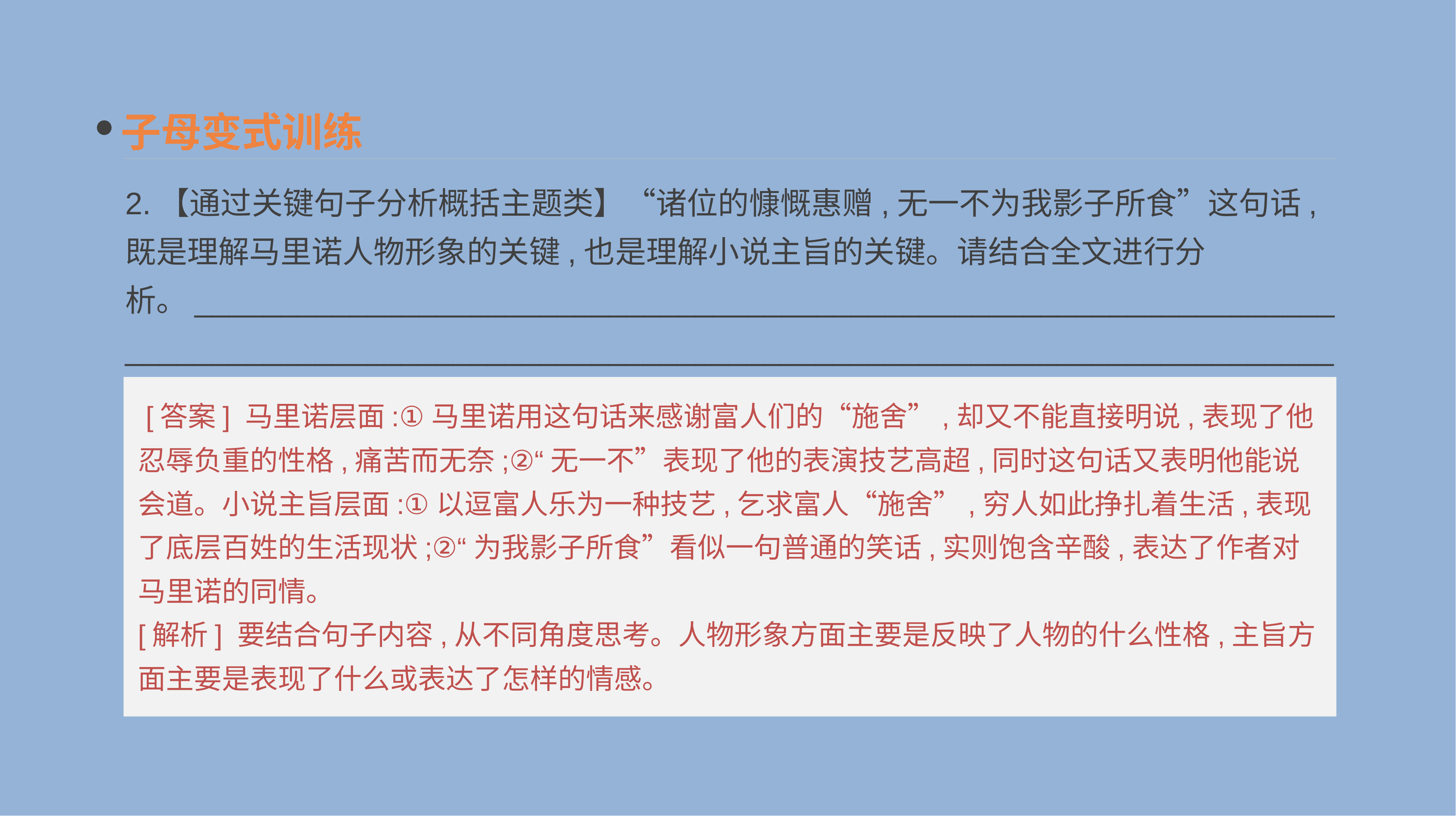

子母变式训练

2.【通过关键句子分析概括主题类】“诸位的慷慨惠赠,无一不为我影子所食”这句话,既是理解马里诺人物形象的关键,也是理解小说主旨的关键。请结合全文进行分析。____________________________________________________________________________________________________________________________________________________________________________

 [答案] 马里诺层面:①马里诺用这句话来感谢富人们的“施舍”,却又不能直接明说,表现了他忍辱负重的性格,痛苦而无奈;②“无一不”表现了他的表演技艺高超,同时这句话又表明他能说会道。小说主旨层面:①以逗富人乐为一种技艺,乞求富人“施舍”,穷人如此挣扎着生活,表现了底层百姓的生活现状;②“为我影子所食”看似一句普通的笑话,实则饱含辛酸,表达了作者对马里诺的同情。
[解析] 要结合句子内容,从不同角度思考。人物形象方面主要是反映了人物的什么性格,主旨方面主要是表现了什么或表达了怎样的情感。